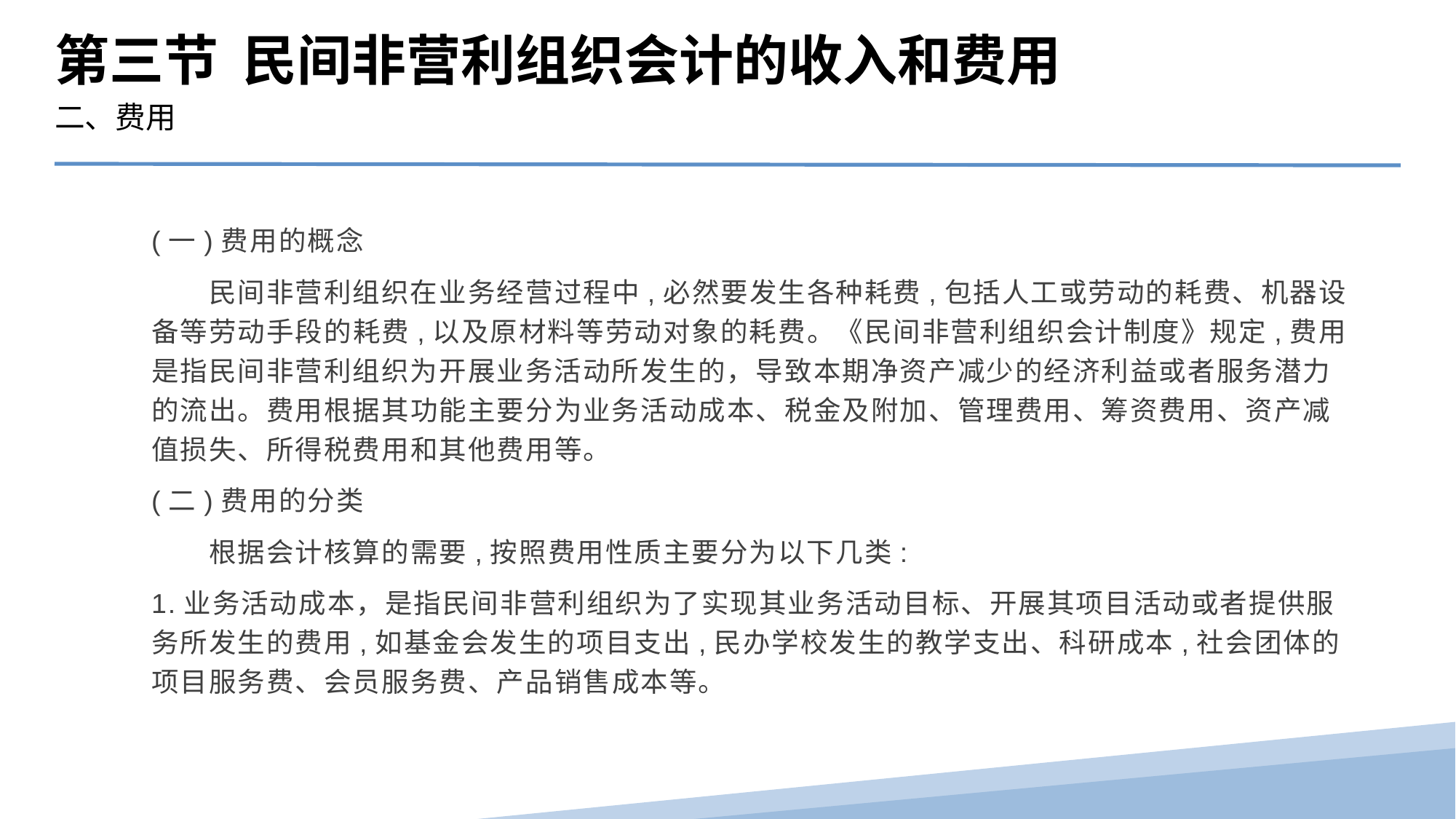

第三节  民间非营利组织会计的收入和费用
二、费用
(一)费用的概念
　　民间非营利组织在业务经营过程中,必然要发生各种耗费,包括人工或劳动的耗费、机器设备等劳动手段的耗费,以及原材料等劳动对象的耗费。《民间非营利组织会计制度》规定,费用是指民间非营利组织为开展业务活动所发生的，导致本期净资产减少的经济利益或者服务潜力的流出。费用根据其功能主要分为业务活动成本、税金及附加、管理费用、筹资费用、资产减值损失、所得税费用和其他费用等。
(二)费用的分类
　　根据会计核算的需要,按照费用性质主要分为以下几类:
1.业务活动成本，是指民间非营利组织为了实现其业务活动目标、开展其项目活动或者提供服务所发生的费用,如基金会发生的项目支出,民办学校发生的教学支出、科研成本,社会团体的项目服务费、会员服务费、产品销售成本等。